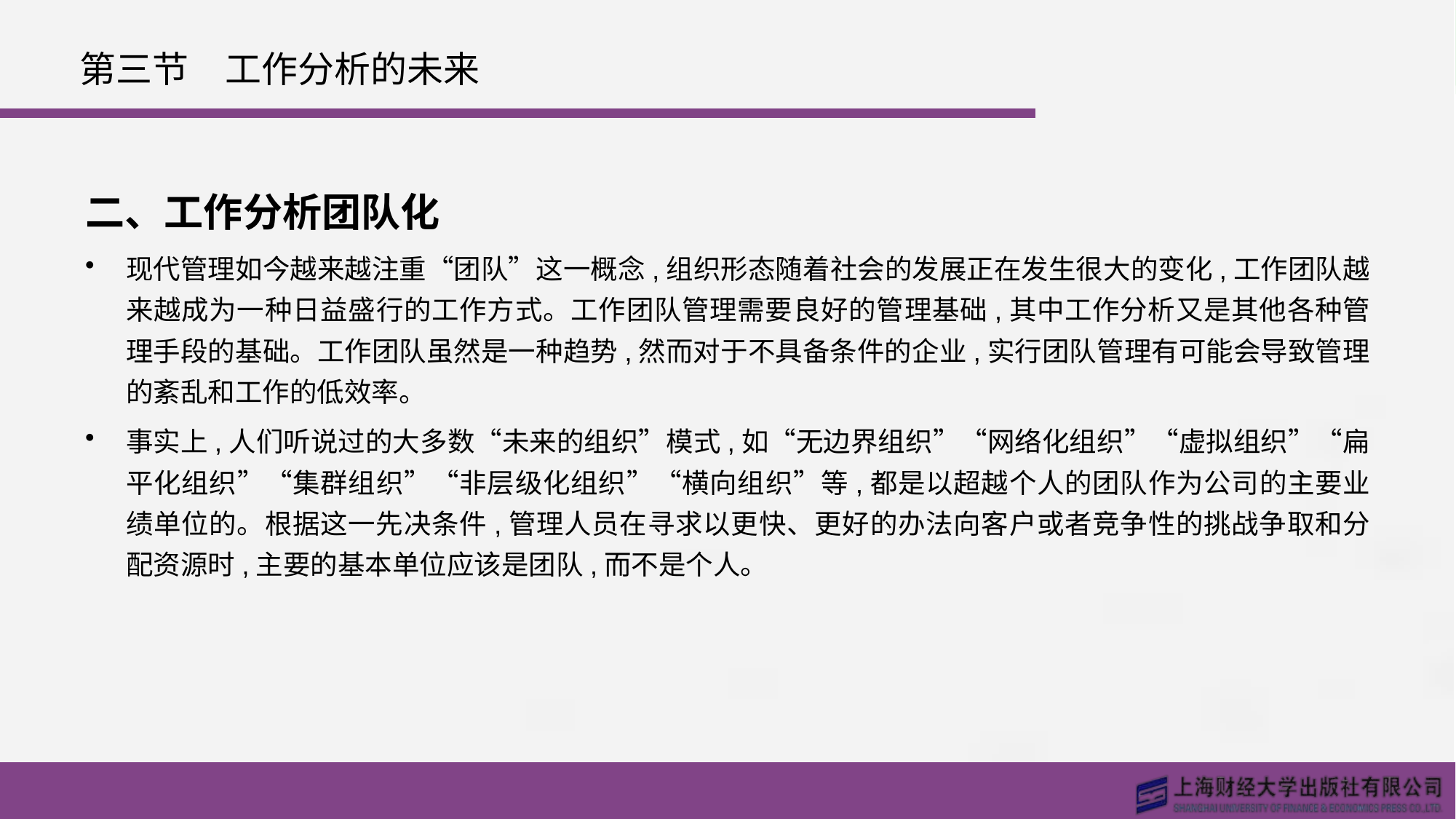

# 第三节　工作分析的未来
二、工作分析团队化
现代管理如今越来越注重“团队”这一概念,组织形态随着社会的发展正在发生很大的变化,工作团队越来越成为一种日益盛行的工作方式。工作团队管理需要良好的管理基础,其中工作分析又是其他各种管理手段的基础。工作团队虽然是一种趋势,然而对于不具备条件的企业,实行团队管理有可能会导致管理的紊乱和工作的低效率。
事实上,人们听说过的大多数“未来的组织”模式,如“无边界组织”“网络化组织”“虚拟组织”“扁平化组织”“集群组织”“非层级化组织”“横向组织”等,都是以超越个人的团队作为公司的主要业绩单位的。根据这一先决条件,管理人员在寻求以更快、更好的办法向客户或者竞争性的挑战争取和分配资源时,主要的基本单位应该是团队,而不是个人。